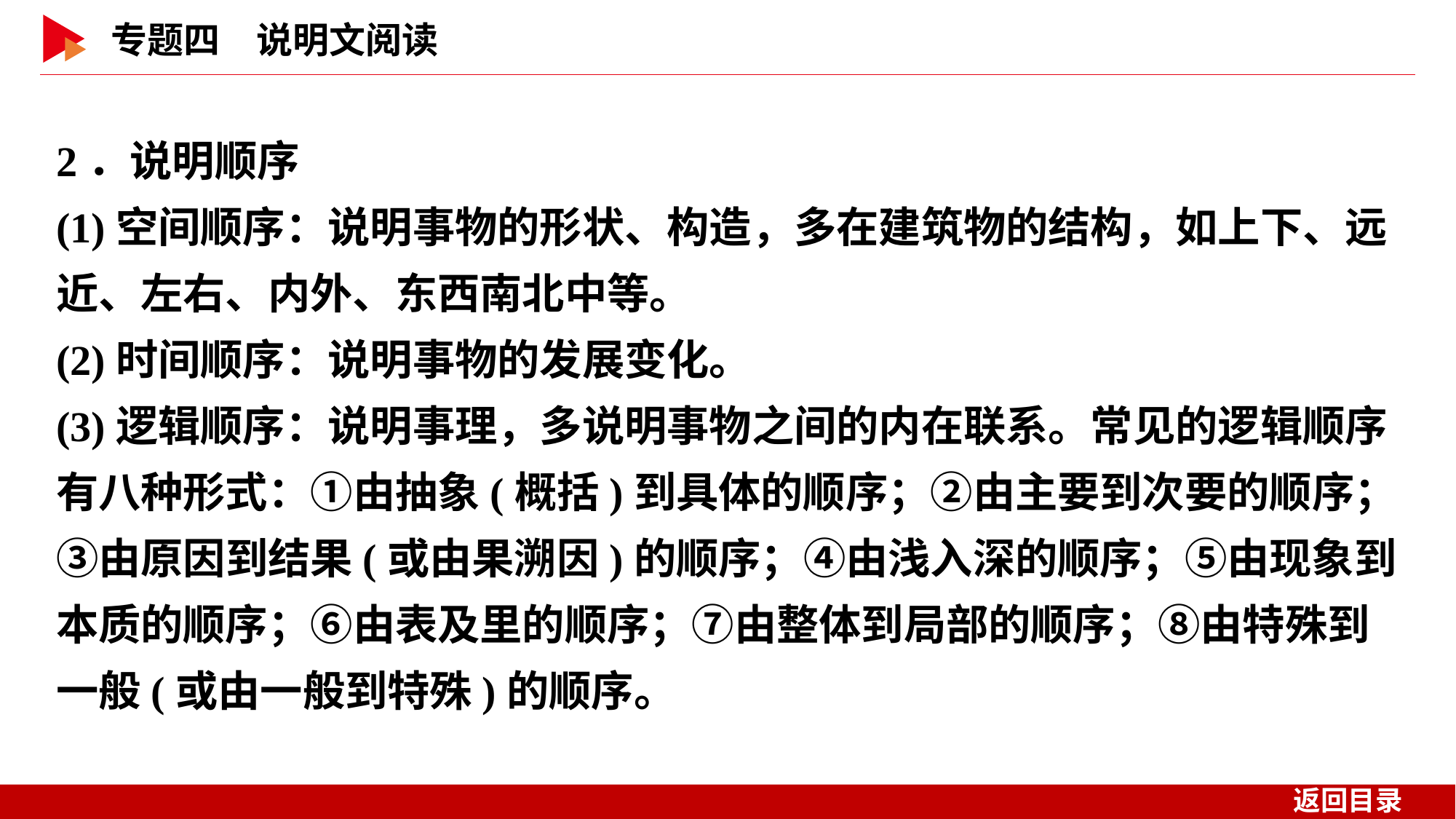

2．说明顺序
(1)空间顺序：说明事物的形状、构造，多在建筑物的结构，如上下、远近、左右、内外、东西南北中等。
(2)时间顺序：说明事物的发展变化。
(3)逻辑顺序：说明事理，多说明事物之间的内在联系。常见的逻辑顺序有八种形式：①由抽象(概括)到具体的顺序；②由主要到次要的顺序；③由原因到结果(或由果溯因)的顺序；④由浅入深的顺序；⑤由现象到本质的顺序；⑥由表及里的顺序；⑦由整体到局部的顺序；⑧由特殊到一般(或由一般到特殊)的顺序。